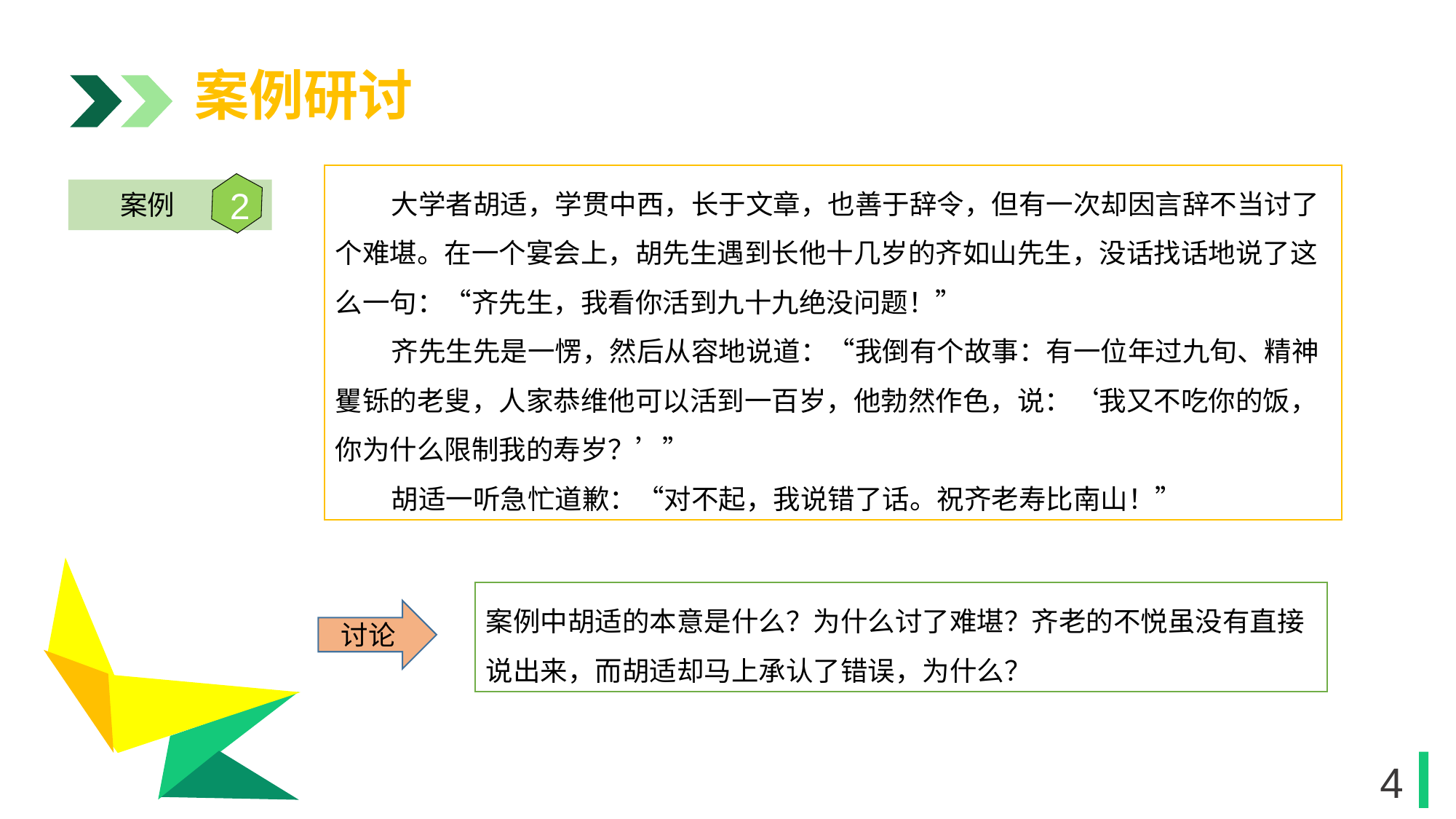

案例研讨

        大学者胡适，学贯中西，长于文章，也善于辞令，但有一次却因言辞不当讨了个难堪。在一个宴会上，胡先生遇到长他十几岁的齐如山先生，没话找话地说了这么一句：“齐先生，我看你活到九十九绝没问题！”
        齐先生先是一愣，然后从容地说道：“我倒有个故事：有一位年过九旬、精神矍铄的老叟，人家恭维他可以活到一百岁，他勃然作色，说：‘我又不吃你的饭，你为什么限制我的寿岁？’”
        胡适一听急忙道歉：“对不起，我说错了话。祝齐老寿比南山！”
2

案例
1

案例中胡适的本意是什么？为什么讨了难堪？齐老的不悦虽没有直接说出来，而胡适却马上承认了错误，为什么？

讨论
1
4